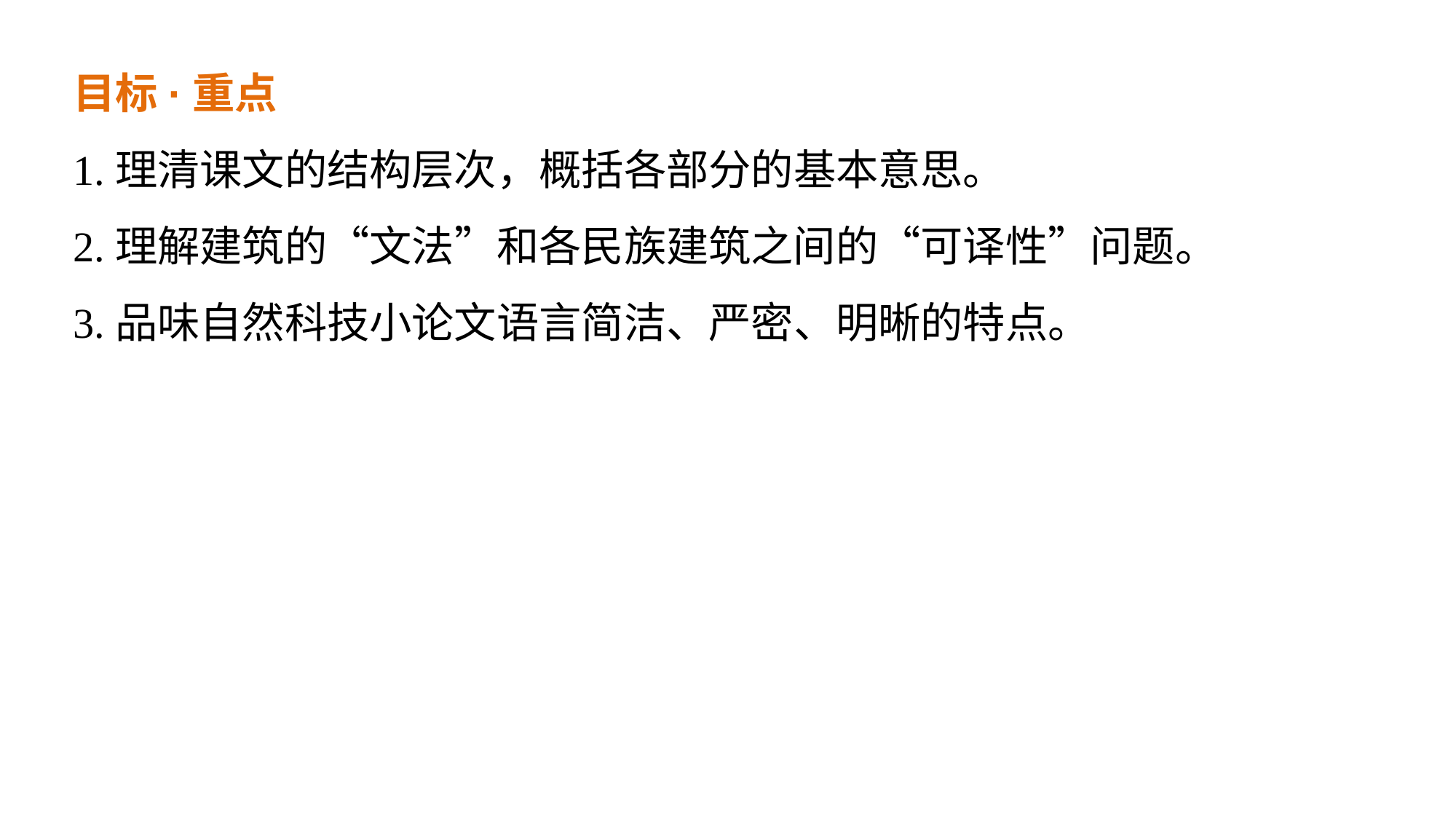

目标·重点
1.理清课文的结构层次，概括各部分的基本意思。
2.理解建筑的“文法”和各民族建筑之间的“可译性”问题。
3.品味自然科技小论文语言简洁、严密、明晰的特点。